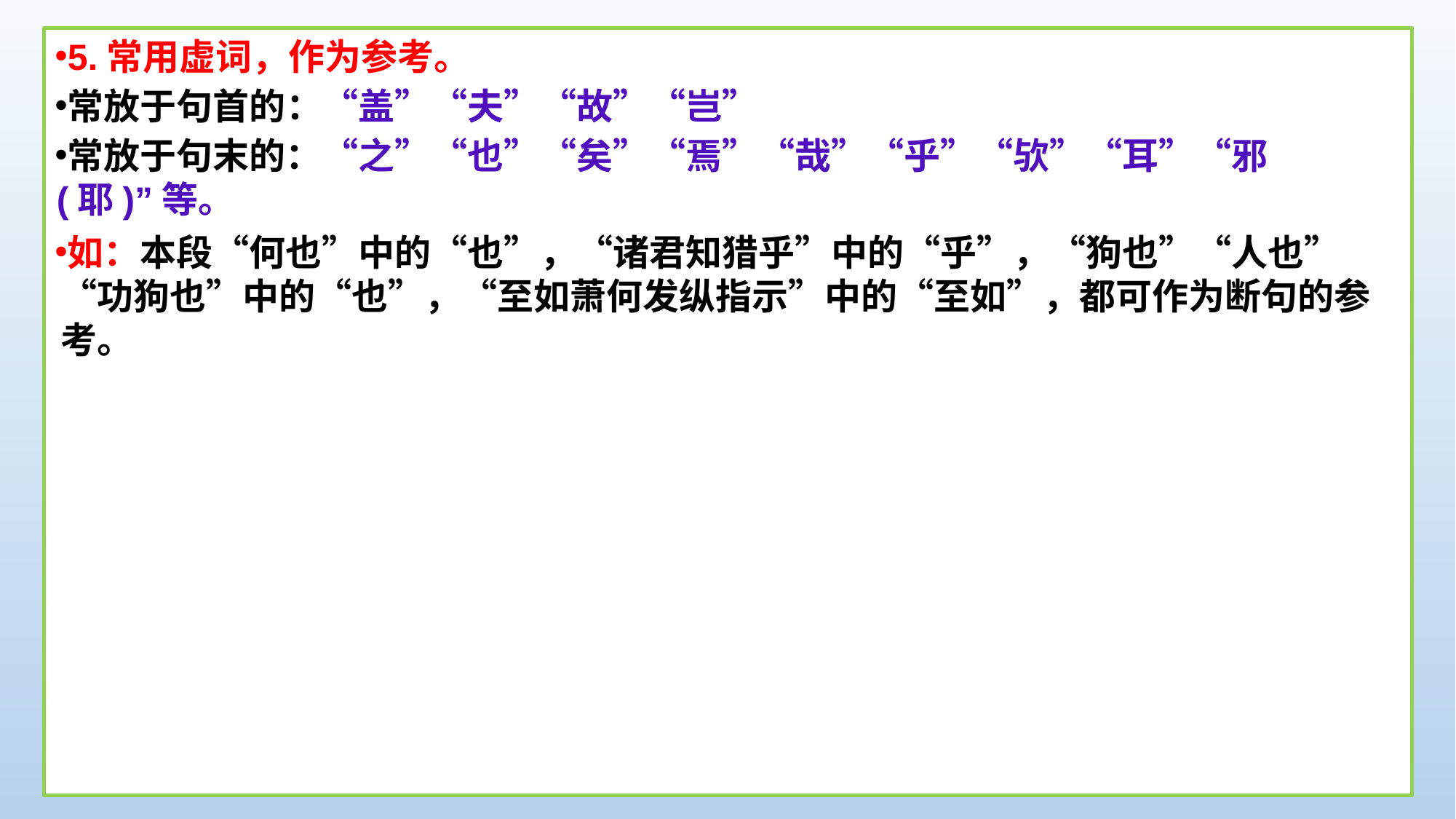

5.常用虚词，作为参考。
常放于句首的：“盖”“夫”“故”“岂”
常放于句末的：“之”“也”“矣”“焉”“哉”“乎”“欤”“耳”“邪(耶)”等。
如：本段“何也”中的“也”，“诸君知猎乎”中的“乎”，“狗也”“人也”“功狗也”中的“也”，“至如萧何发纵指示”中的“至如”，都可作为断句的参考。